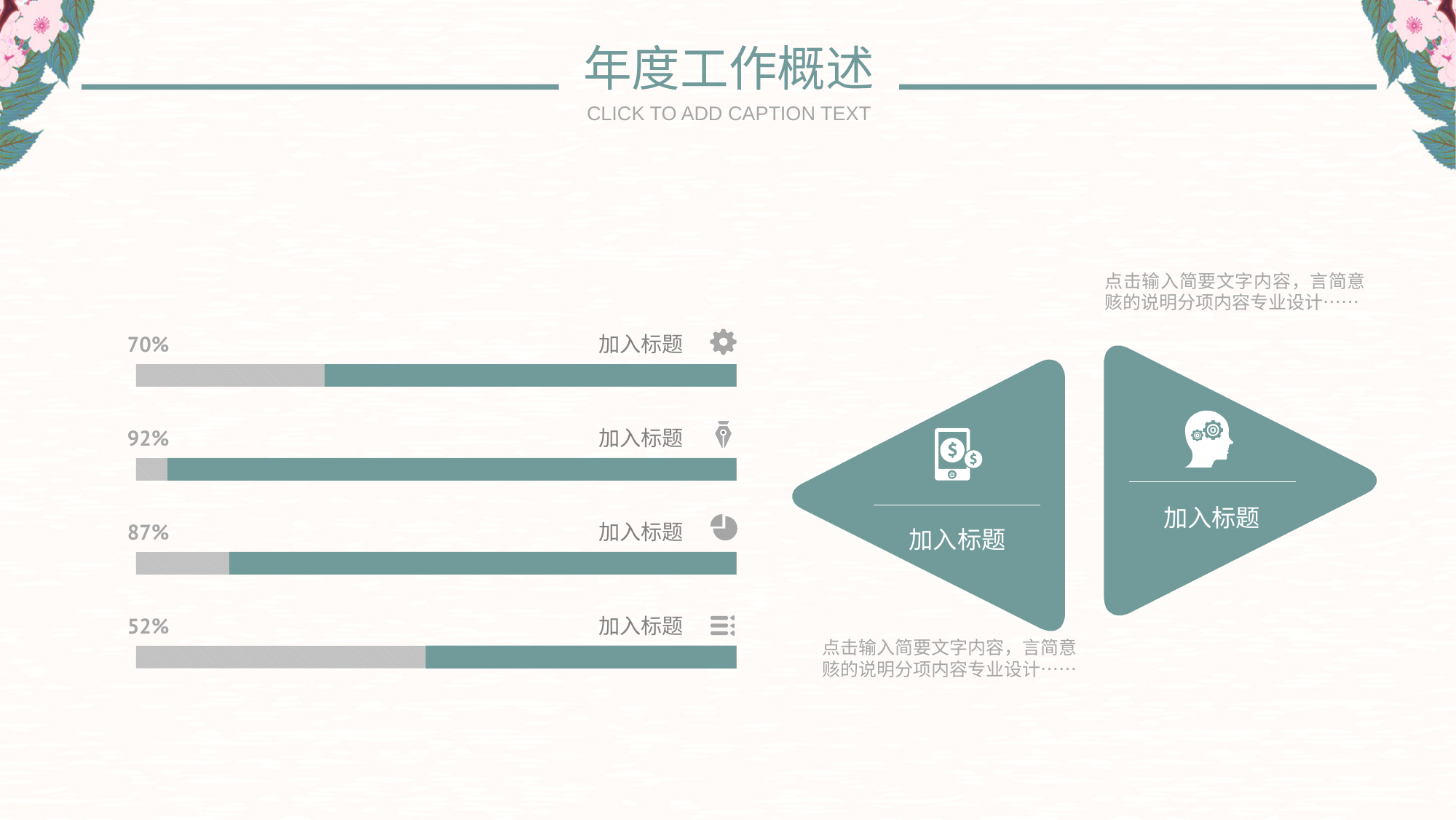

年度工作概述

CLICK TO ADD CAPTION TEXT
点击输入简要文字内容，言简意赅的说明分项内容专业设计……

加入标题
加入标题
点击输入简要文字内容，言简意赅的说明分项内容专业设计……

加入标题
70%

加入标题
92%

加入标题
87%

加入标题
52%